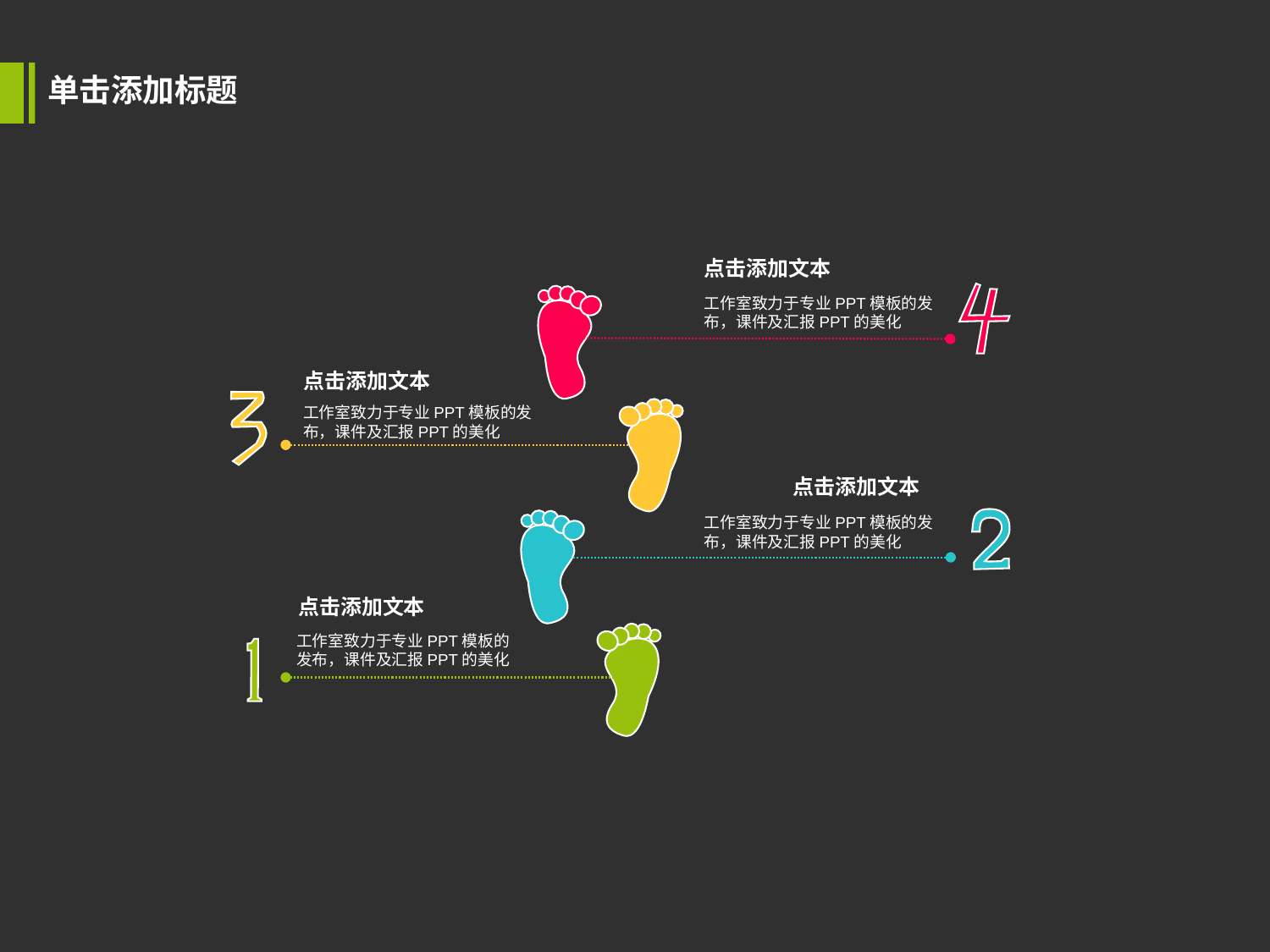

单击添加标题
点击添加文本

工作室致力于专业PPT模板的发布，课件及汇报PPT的美化
点击添加文本

工作室致力于专业PPT模板的发布，课件及汇报PPT的美化
点击添加文本
工作室致力于专业PPT模板的发布，课件及汇报PPT的美化

点击添加文本

工作室致力于专业PPT模板的发布，课件及汇报PPT的美化